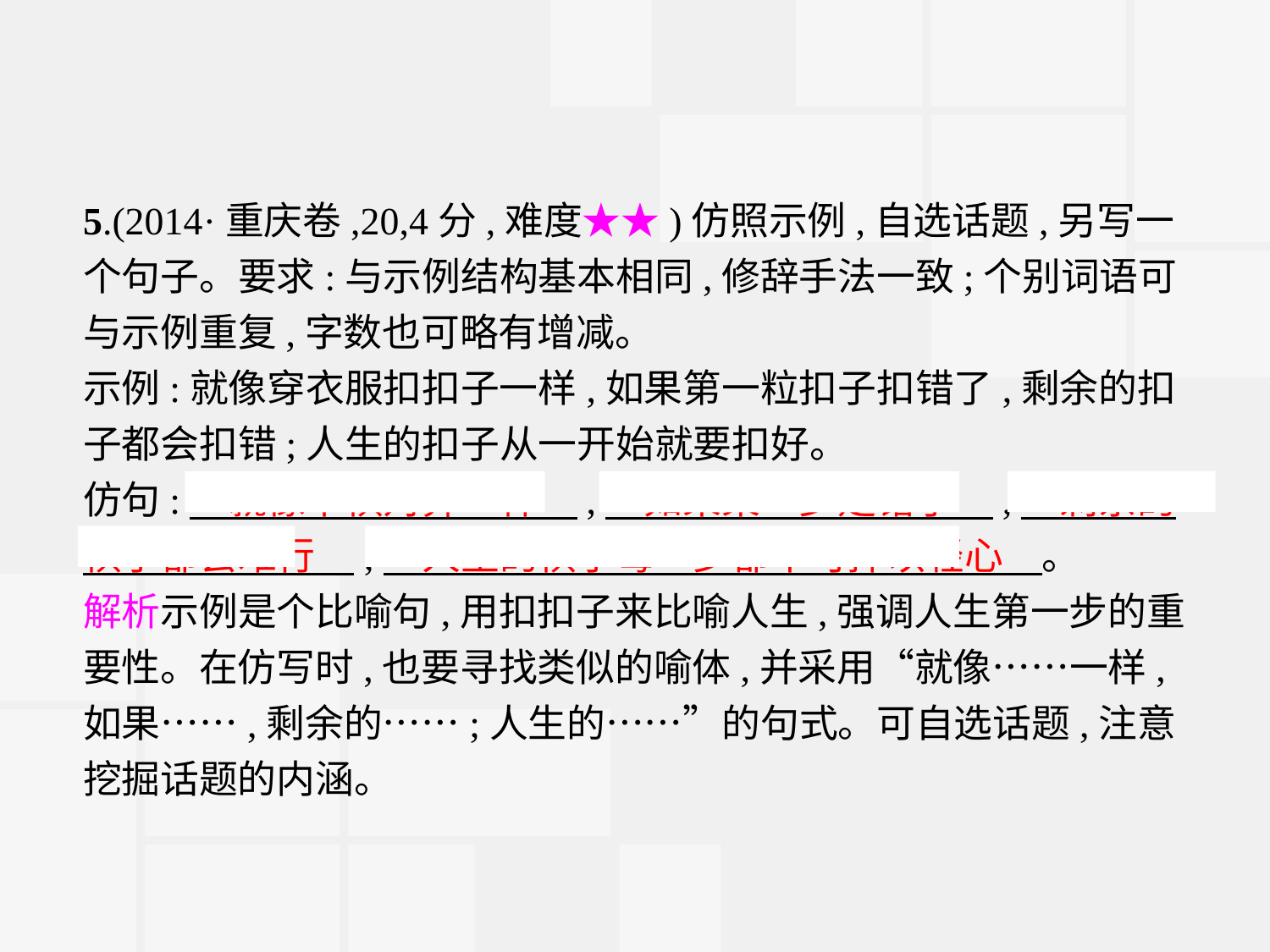

5.(2014·重庆卷,20,4分,难度★★)仿照示例,自选话题,另写一个句子。要求:与示例结构基本相同,修辞手法一致;个别词语可与示例重复,字数也可略有增减。
示例:就像穿衣服扣扣子一样,如果第一粒扣子扣错了,剩余的扣子都会扣错;人生的扣子从一开始就要扣好。
仿句:　就像下棋对弈一样　,　如果某一步走错了　,　剩余的棋子都会难行　;　人生的棋子每一步都不可掉以轻心　。
解析示例是个比喻句,用扣扣子来比喻人生,强调人生第一步的重要性。在仿写时,也要寻找类似的喻体,并采用“就像……一样,如果……,剩余的……;人生的……”的句式。可自选话题,注意挖掘话题的内涵。